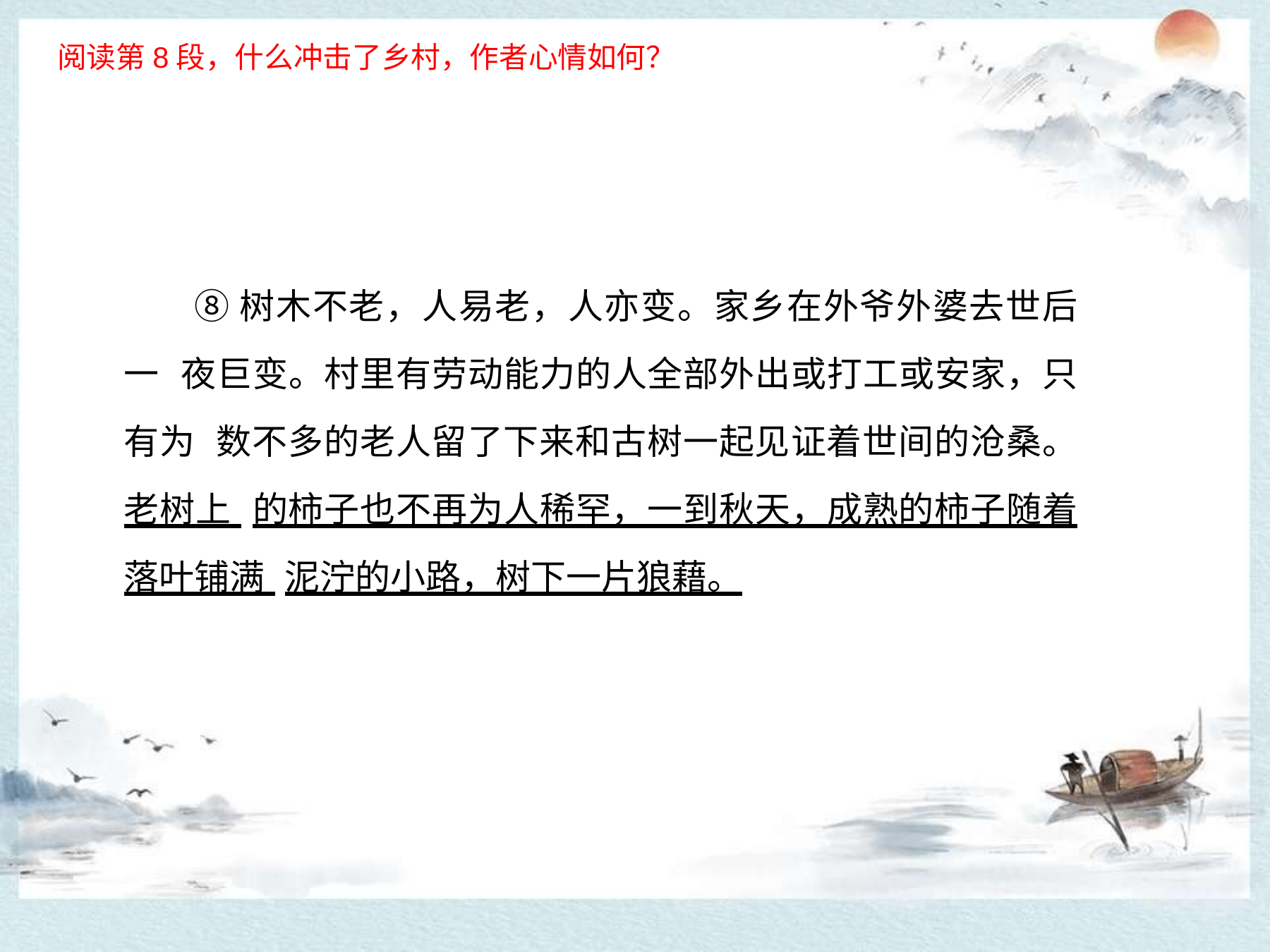

阅读第8段，什么冲击了乡村，作者心情如何？
# ⑧树木不老，人易老，人亦变。家乡在外爷外婆去世后一  夜巨变。村里有劳动能力的人全部外出或打工或安家，只有为  数不多的老人留了下来和古树一起见证着世间的沧桑。老树上  的柿子也不再为人稀罕，一到秋天，成熟的柿子随着落叶铺满  泥泞的小路，树下一片狼藉。